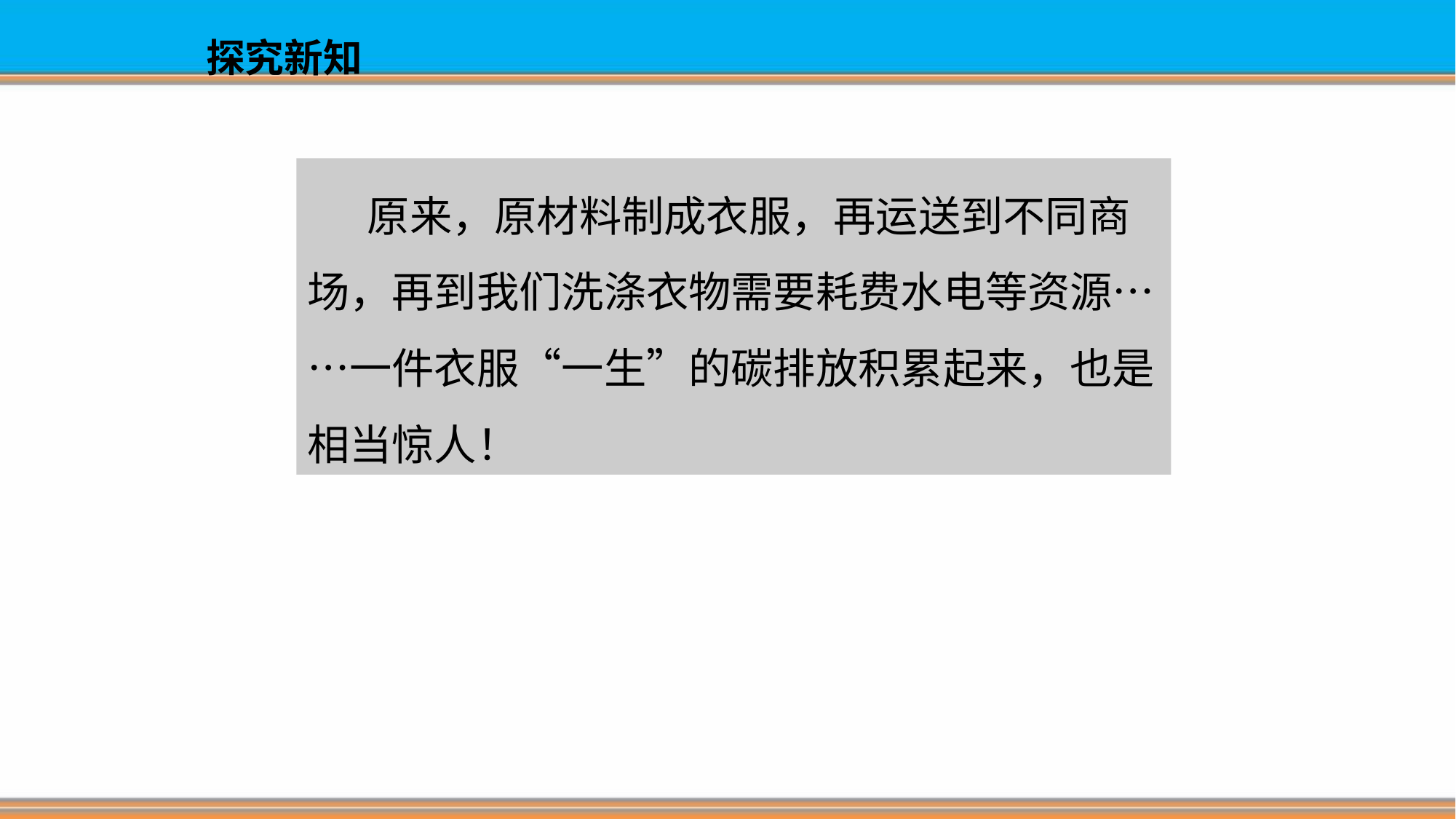

# 探究新知
原来，原材料制成衣服，再运送到不同商场，再到我们洗涤衣物需要耗费水电等资源……一件衣服“一生”的碳排放积累起来，也是相当惊人！